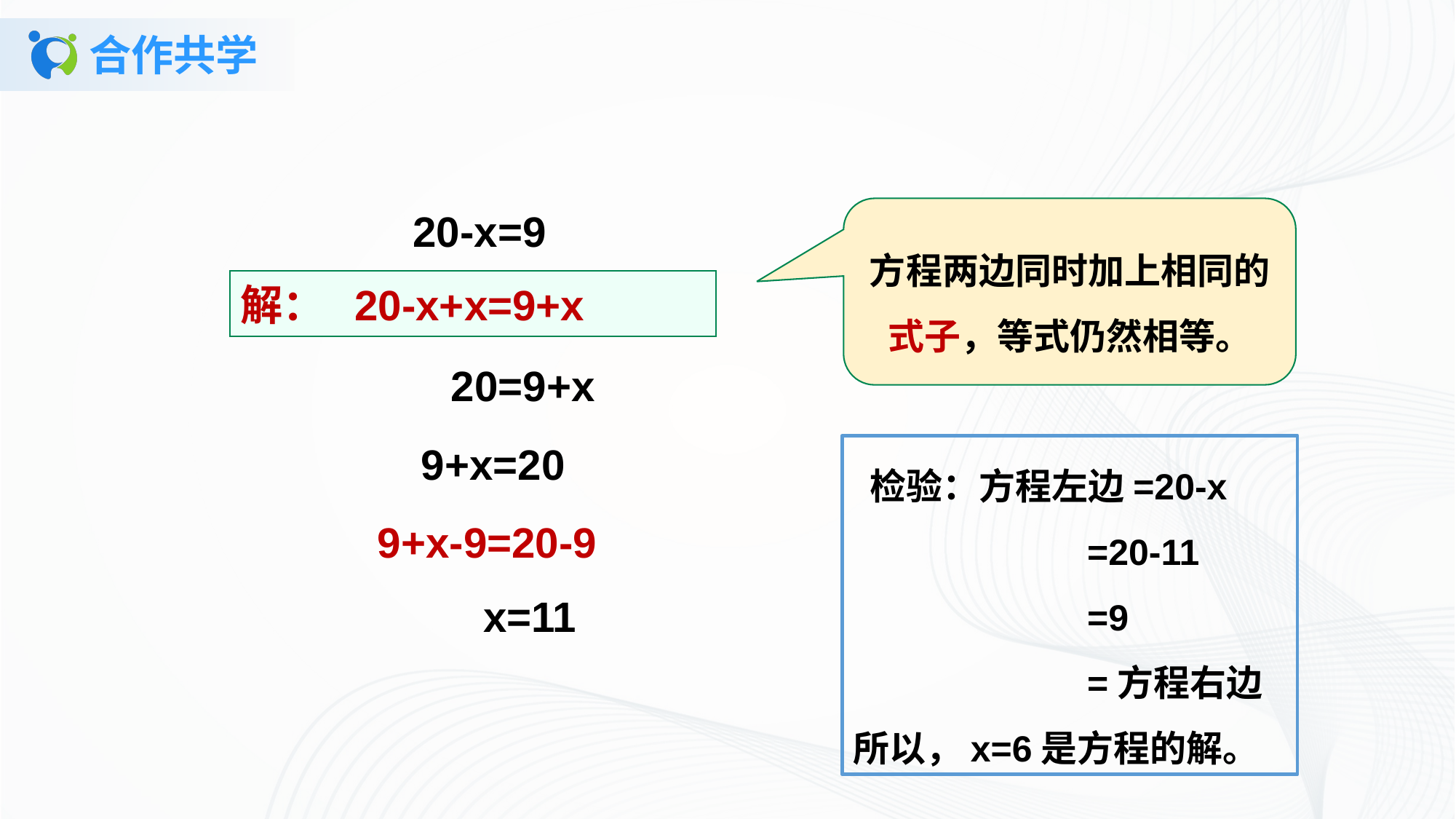

# 合作共学
20-x=9
方程两边同时加上相同的式子，等式仍然相等。
解：  20-x+x=9+x
20=9+x
9+x=20
 检验：方程左边=20-x
                       =20-11
                       =9
                       =方程右边
所以，x=6是方程的解。
9+x-9=20-9
x=11